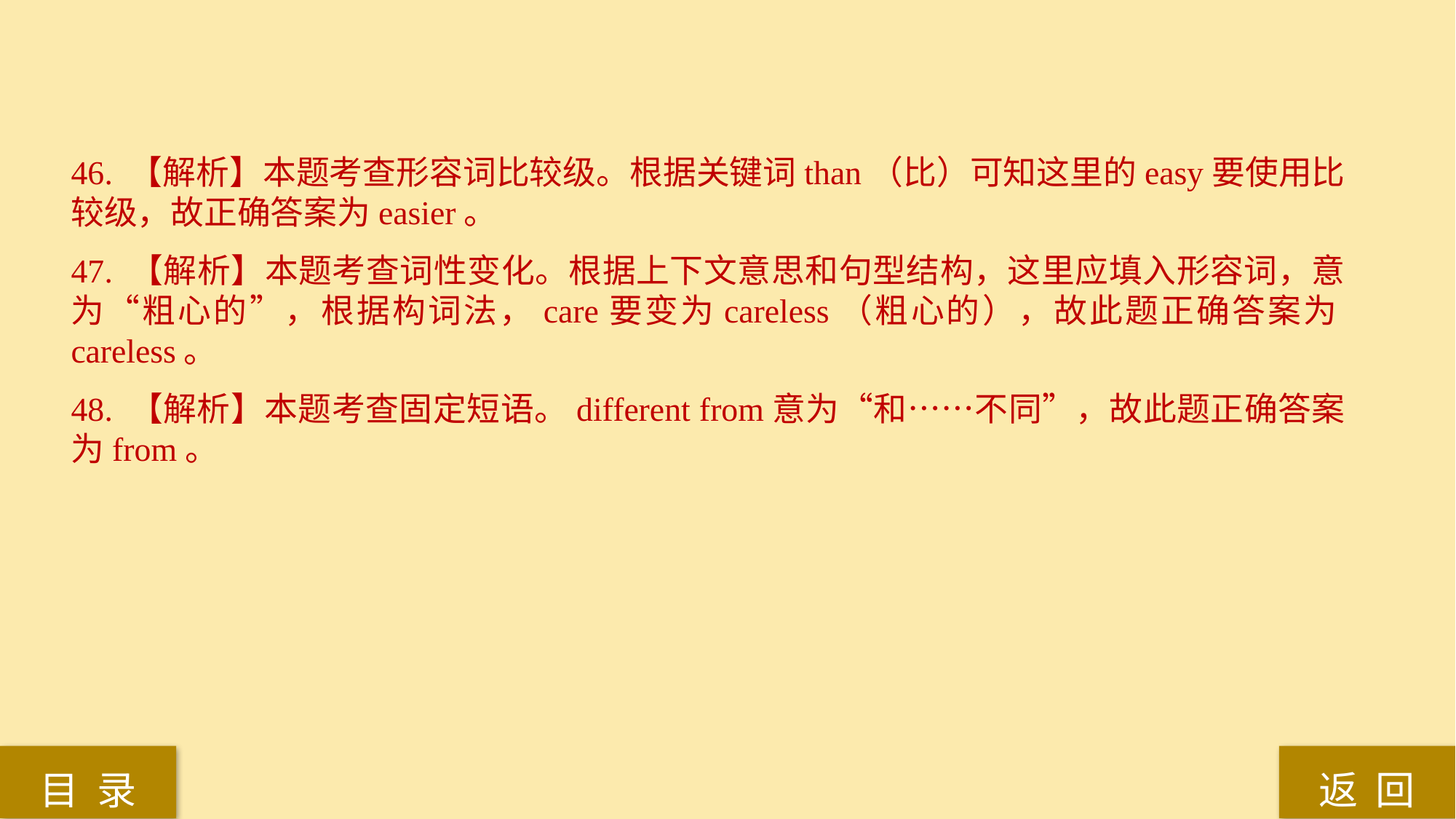

46. 【解析】本题考查形容词比较级。根据关键词than（比）可知这里的easy要使用比较级，故正确答案为easier。
47. 【解析】本题考查词性变化。根据上下文意思和句型结构，这里应填入形容词，意为“粗心的”，根据构词法，care要变为careless（粗心的），故此题正确答案为careless。
48. 【解析】本题考查固定短语。different from意为“和……不同”，故此题正确答案为from。
返  回